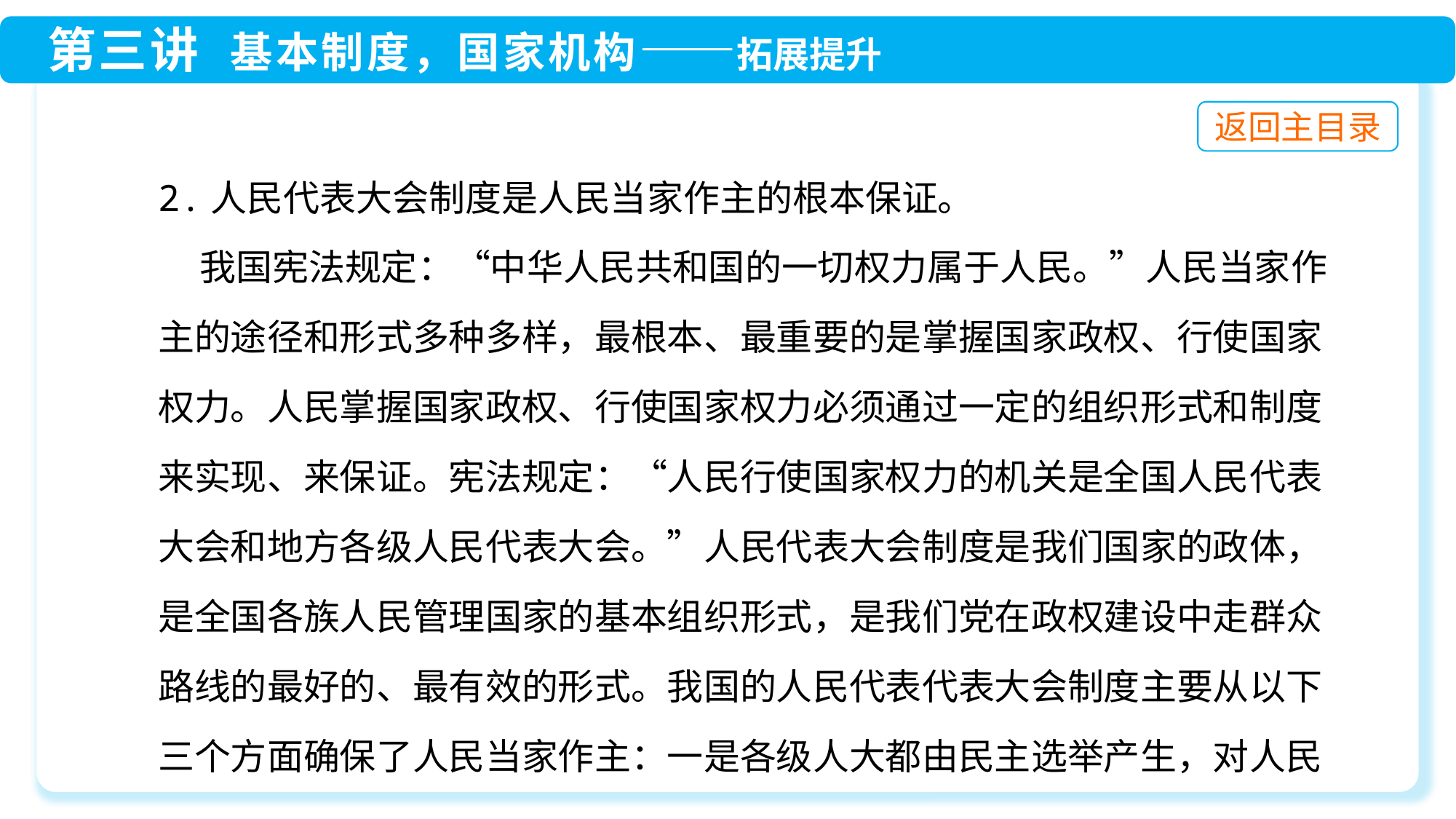

2.人民代表大会制度是人民当家作主的根本保证。
    我国宪法规定：“中华人民共和国的一切权力属于人民。”人民当家作主的途径和形式多种多样，最根本、最重要的是掌握国家政权、行使国家权力。人民掌握国家政权、行使国家权力必须通过一定的组织形式和制度来实现、来保证。宪法规定：“人民行使国家权力的机关是全国人民代表大会和地方各级人民代表大会。”人民代表大会制度是我们国家的政体，是全国各族人民管理国家的基本组织形式，是我们党在政权建设中走群众路线的最好的、最有效的形式。我国的人民代表代表大会制度主要从以下三个方面确保了人民当家作主：一是各级人大都由民主选举产生，对人民